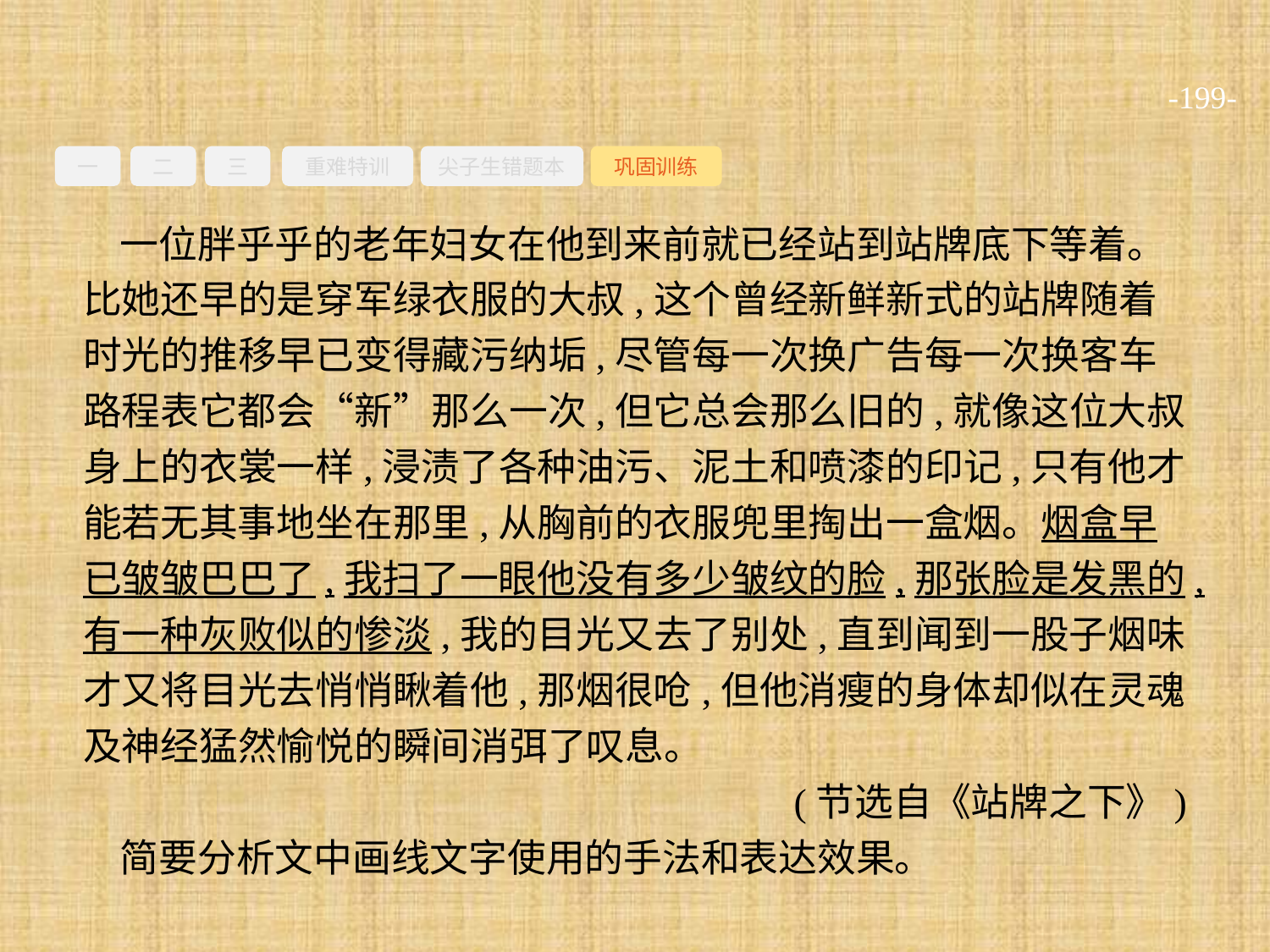

-199-
一
二
三
重难特训
尖子生错题本
巩固训练
一位胖乎乎的老年妇女在他到来前就已经站到站牌底下等着。比她还早的是穿军绿衣服的大叔,这个曾经新鲜新式的站牌随着时光的推移早已变得藏污纳垢,尽管每一次换广告每一次换客车路程表它都会“新”那么一次,但它总会那么旧的,就像这位大叔身上的衣裳一样,浸渍了各种油污、泥土和喷漆的印记,只有他才能若无其事地坐在那里,从胸前的衣服兜里掏出一盒烟。烟盒早已皱皱巴巴了,我扫了一眼他没有多少皱纹的脸,那张脸是发黑的,有一种灰败似的惨淡,我的目光又去了别处,直到闻到一股子烟味才又将目光去悄悄瞅着他,那烟很呛,但他消瘦的身体却似在灵魂及神经猛然愉悦的瞬间消弭了叹息。
(节选自《站牌之下》)
简要分析文中画线文字使用的手法和表达效果。